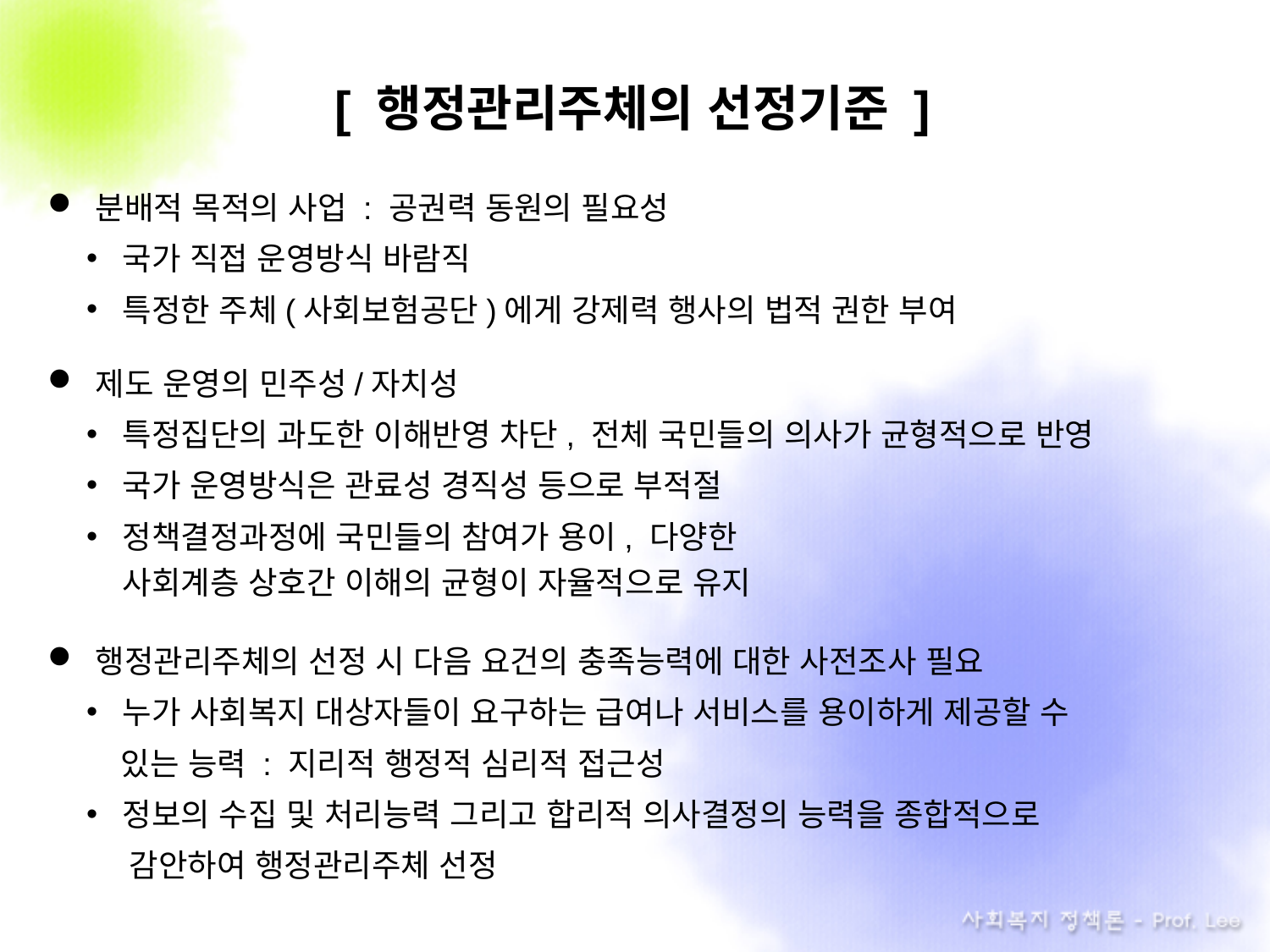

[ 행정관리주체의 선정기준 ]

분배적 목적의 사업 : 공권력 동원의 필요성
국가 직접 운영방식 바람직
특정한 주체(사회보험공단)에게 강제력 행사의 법적 권한 부여

제도 운영의 민주성/자치성
특정집단의 과도한 이해반영 차단, 전체 국민들의 의사가 균형적으로 반영
국가 운영방식은 관료성 경직성 등으로 부적절
정책결정과정에 국민들의 참여가 용이, 다양한
사회계층 상호간 이해의 균형이 자율적으로 유지

행정관리주체의 선정 시 다음 요건의 충족능력에 대한 사전조사 필요
누가 사회복지 대상자들이 요구하는 급여나 서비스를 용이하게 제공할 수
   있는 능력 : 지리적 행정적 심리적 접근성
정보의 수집 및 처리능력 그리고 합리적 의사결정의 능력을 종합적으로
  . 감안하여 행정관리주체 선정